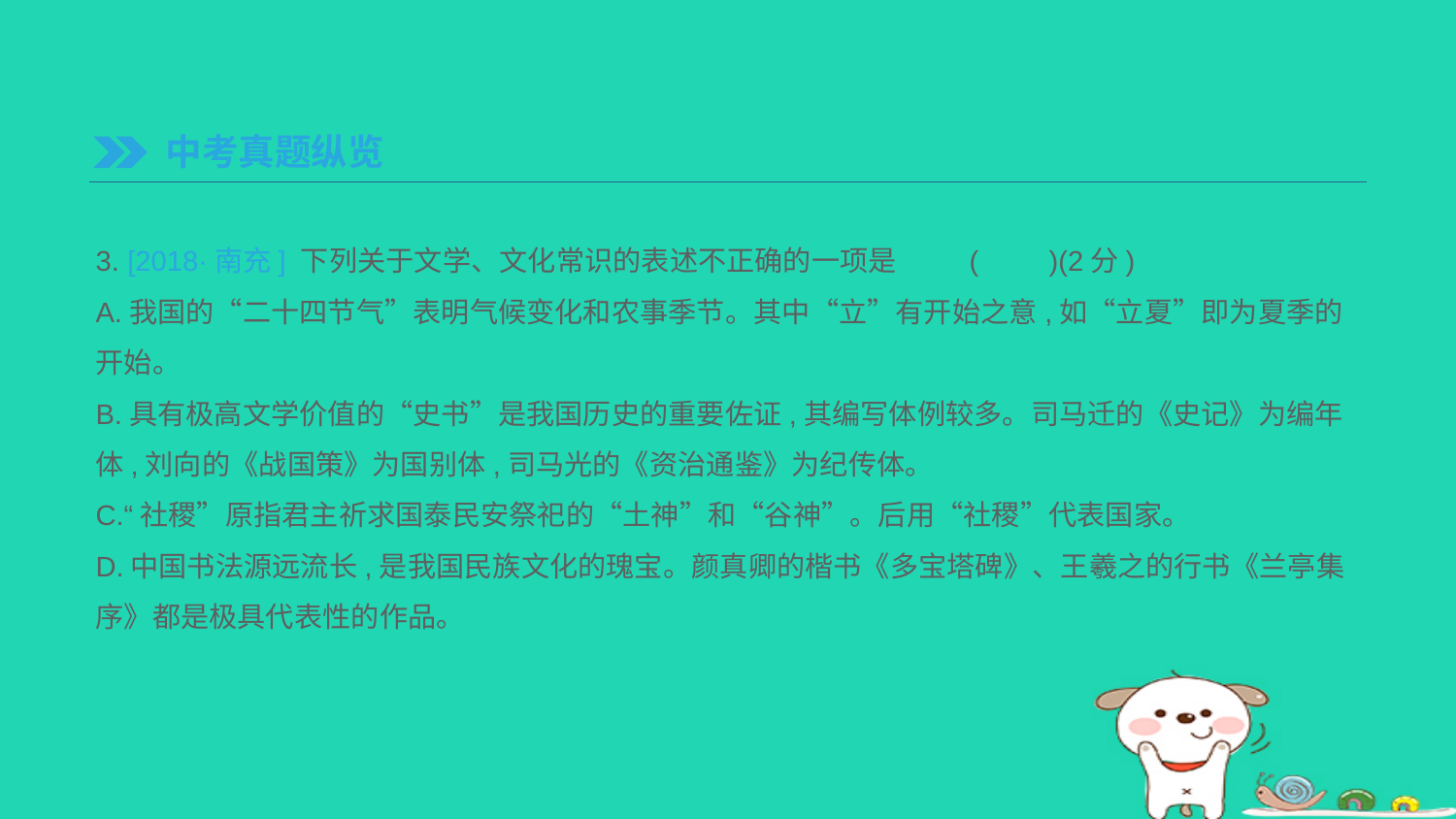

中考真题纵览

3. [2018·南充] 下列关于文学、文化常识的表述不正确的一项是	(　　)(2分)
A.我国的“二十四节气”表明气候变化和农事季节。其中“立”有开始之意,如“立夏”即为夏季的开始。
B.具有极高文学价值的“史书”是我国历史的重要佐证,其编写体例较多。司马迁的《史记》为编年体,刘向的《战国策》为国别体,司马光的《资治通鉴》为纪传体。
C.“社稷”原指君主祈求国泰民安祭祀的“土神”和“谷神”。后用“社稷”代表国家。
D.中国书法源远流长,是我国民族文化的瑰宝。颜真卿的楷书《多宝塔碑》、王羲之的行书《兰亭集序》都是极具代表性的作品。